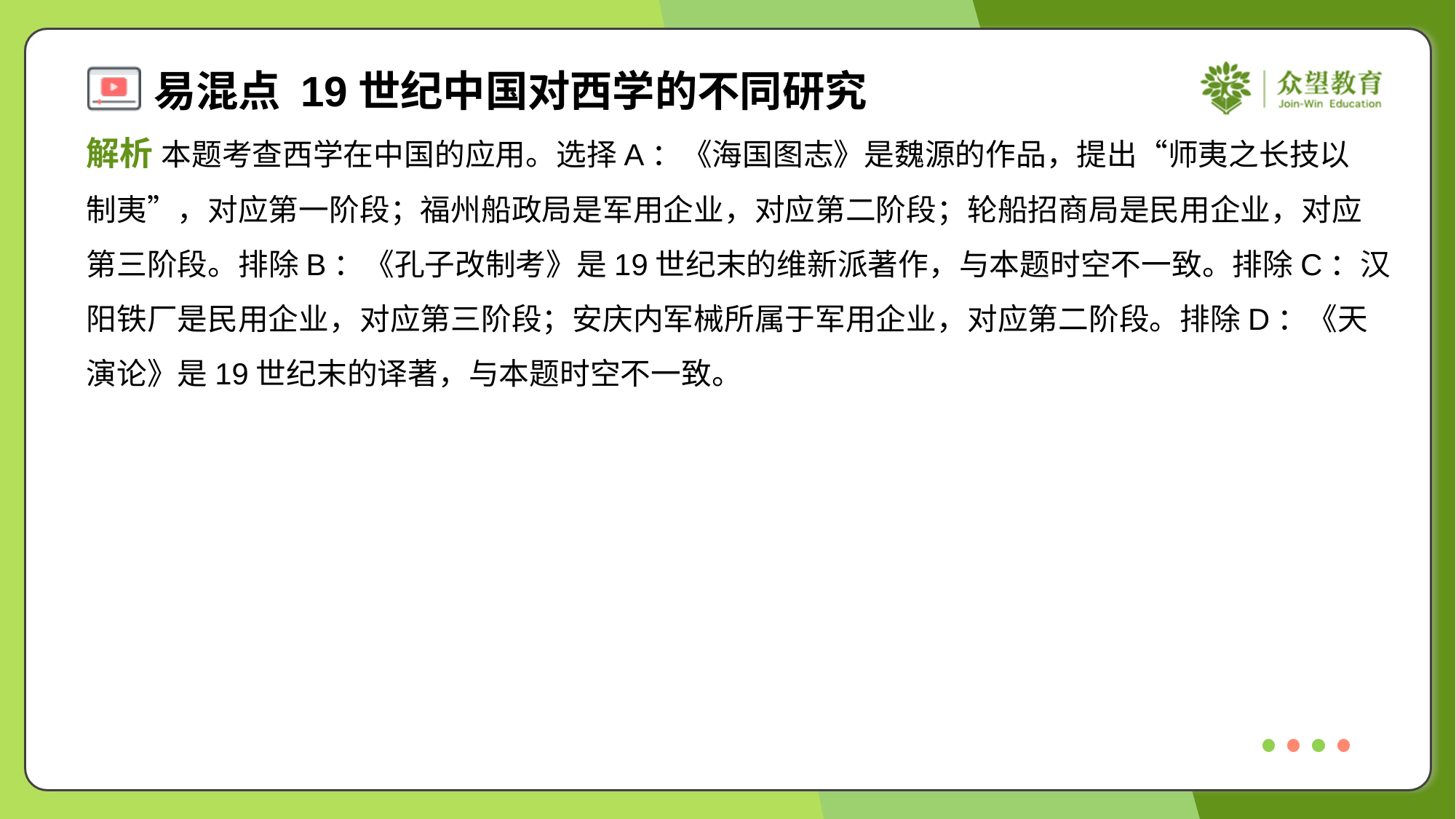

解析 本题考查西学在中国的应用。选择A：《海国图志》是魏源的作品，提出“师夷之长技以
制夷”，对应第一阶段；福州船政局是军用企业，对应第二阶段；轮船招商局是民用企业，对应
第三阶段。排除B：《孔子改制考》是19世纪末的维新派著作，与本题时空不一致。排除C：汉
阳铁厂是民用企业，对应第三阶段；安庆内军械所属于军用企业，对应第二阶段。排除D：《天
演论》是19世纪末的译著，与本题时空不一致。